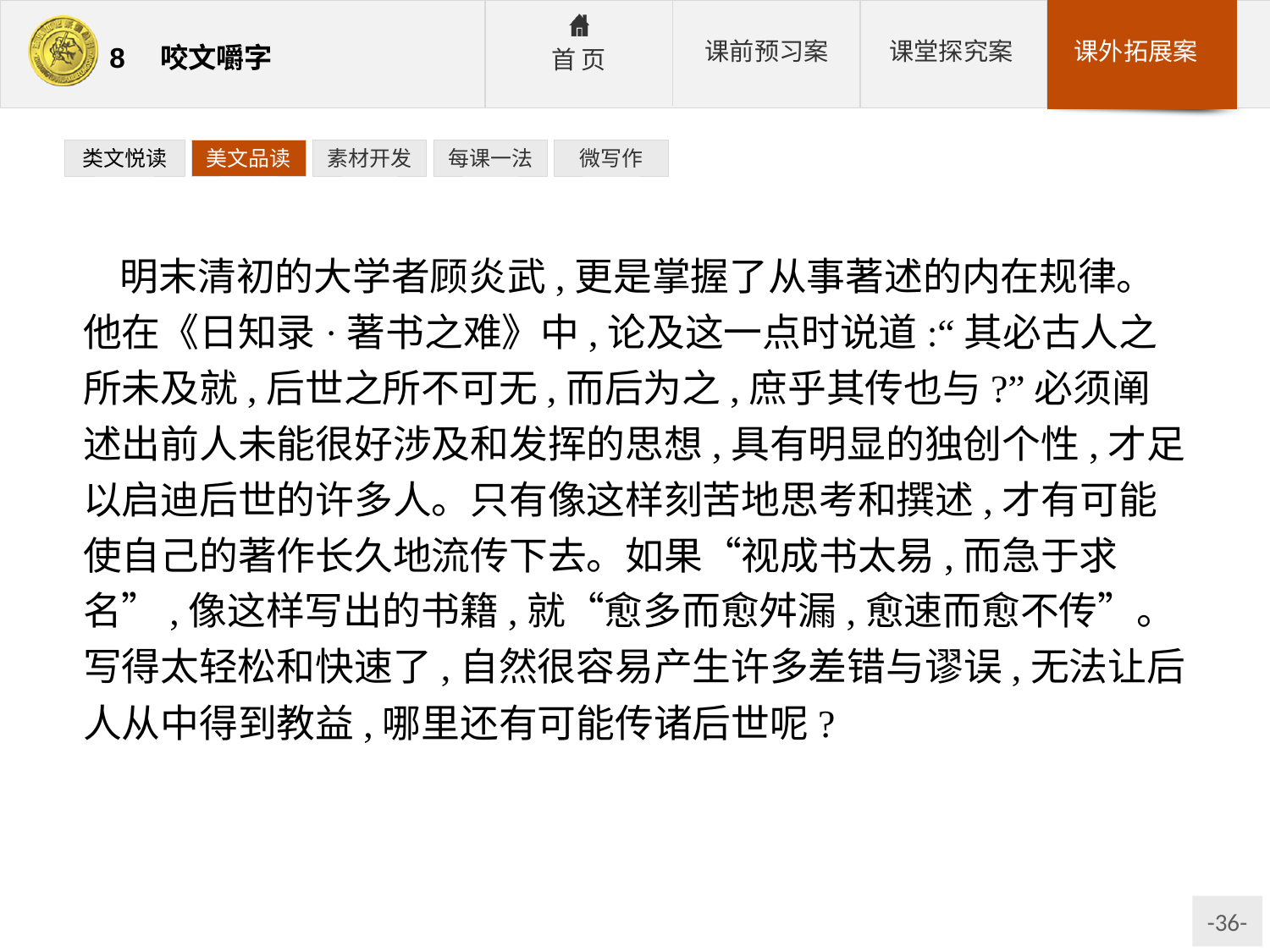

类文悦读
美文品读
素材开发
每课一法
微写作
明末清初的大学者顾炎武,更是掌握了从事著述的内在规律。他在《日知录·著书之难》中,论及这一点时说道:“其必古人之所未及就,后世之所不可无,而后为之,庶乎其传也与?”必须阐述出前人未能很好涉及和发挥的思想,具有明显的独创个性,才足以启迪后世的许多人。只有像这样刻苦地思考和撰述,才有可能使自己的著作长久地流传下去。如果“视成书太易,而急于求名”,像这样写出的书籍,就“愈多而愈舛漏,愈速而愈不传”。写得太轻松和快速了,自然很容易产生许多差错与谬误,无法让后人从中得到教益,哪里还有可能传诸后世呢?